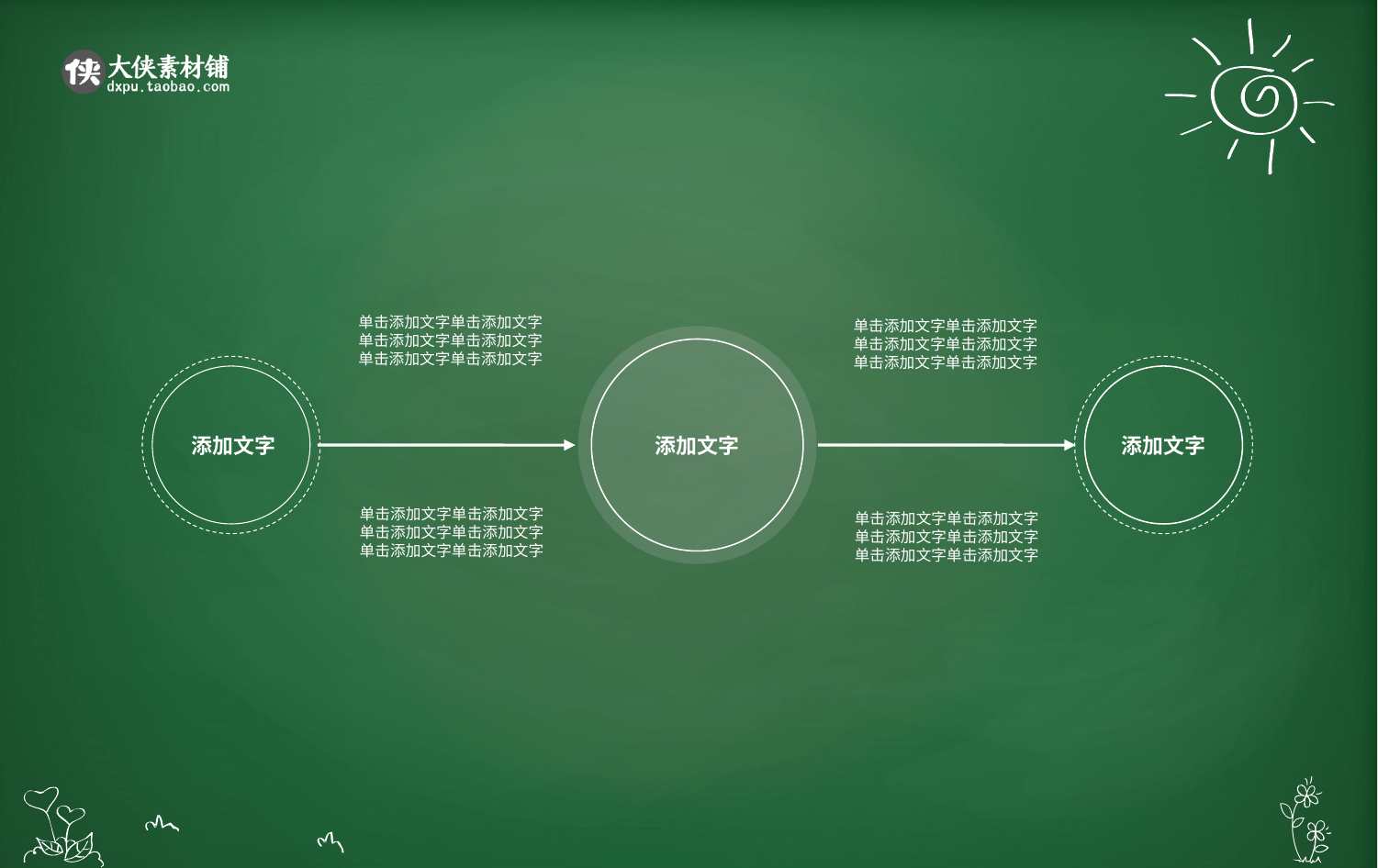

单击添加文字单击添加文字单击添加文字单击添加文字
单击添加文字单击添加文字
单击添加文字单击添加文字单击添加文字单击添加文字
单击添加文字单击添加文字
单击添加文字单击添加文字单击添加文字单击添加文字
单击添加文字单击添加文字
单击添加文字单击添加文字单击添加文字单击添加文字
单击添加文字单击添加文字

添加文字

添加文字

添加文字